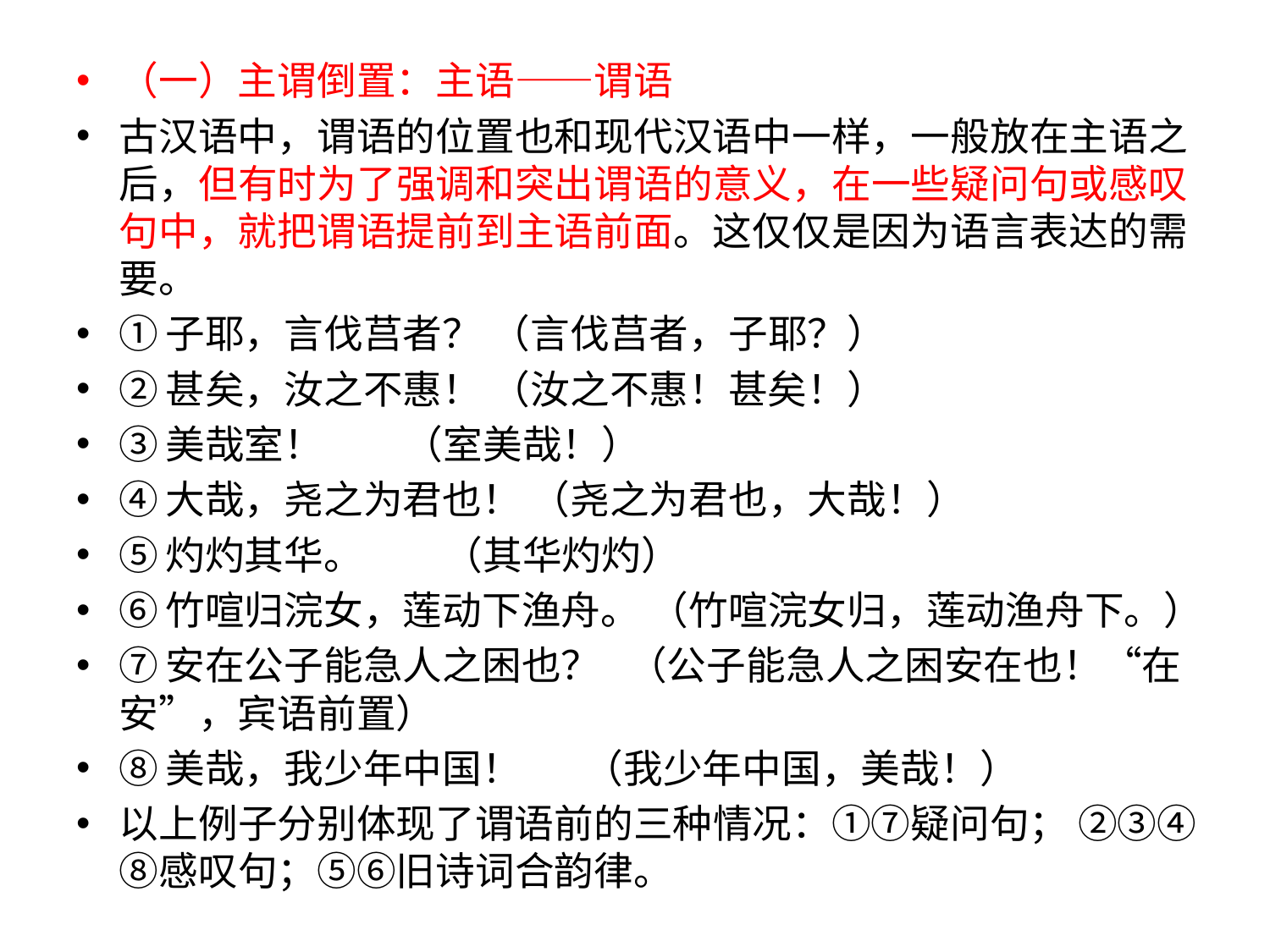

（一）主谓倒置：主语——谓语
古汉语中，谓语的位置也和现代汉语中一样，一般放在主语之后，但有时为了强调和突出谓语的意义，在一些疑问句或感叹句中，就把谓语提前到主语前面。这仅仅是因为语言表达的需要。
①子耶，言伐莒者？ （言伐莒者，子耶？）
②甚矣，汝之不惠！ （汝之不惠！甚矣！）
③美哉室！         （室美哉！）
④大哉，尧之为君也！ （尧之为君也，大哉！）
⑤灼灼其华。         （其华灼灼）
⑥竹喧归浣女，莲动下渔舟。 （竹喧浣女归，莲动渔舟下。）
⑦安在公子能急人之困也？   （公子能急人之困安在也！“在安”，宾语前置）
⑧美哉，我少年中国！       （我少年中国，美哉！）
以上例子分别体现了谓语前的三种情况：①⑦疑问句； ②③④⑧感叹句；⑤⑥旧诗词合韵律。